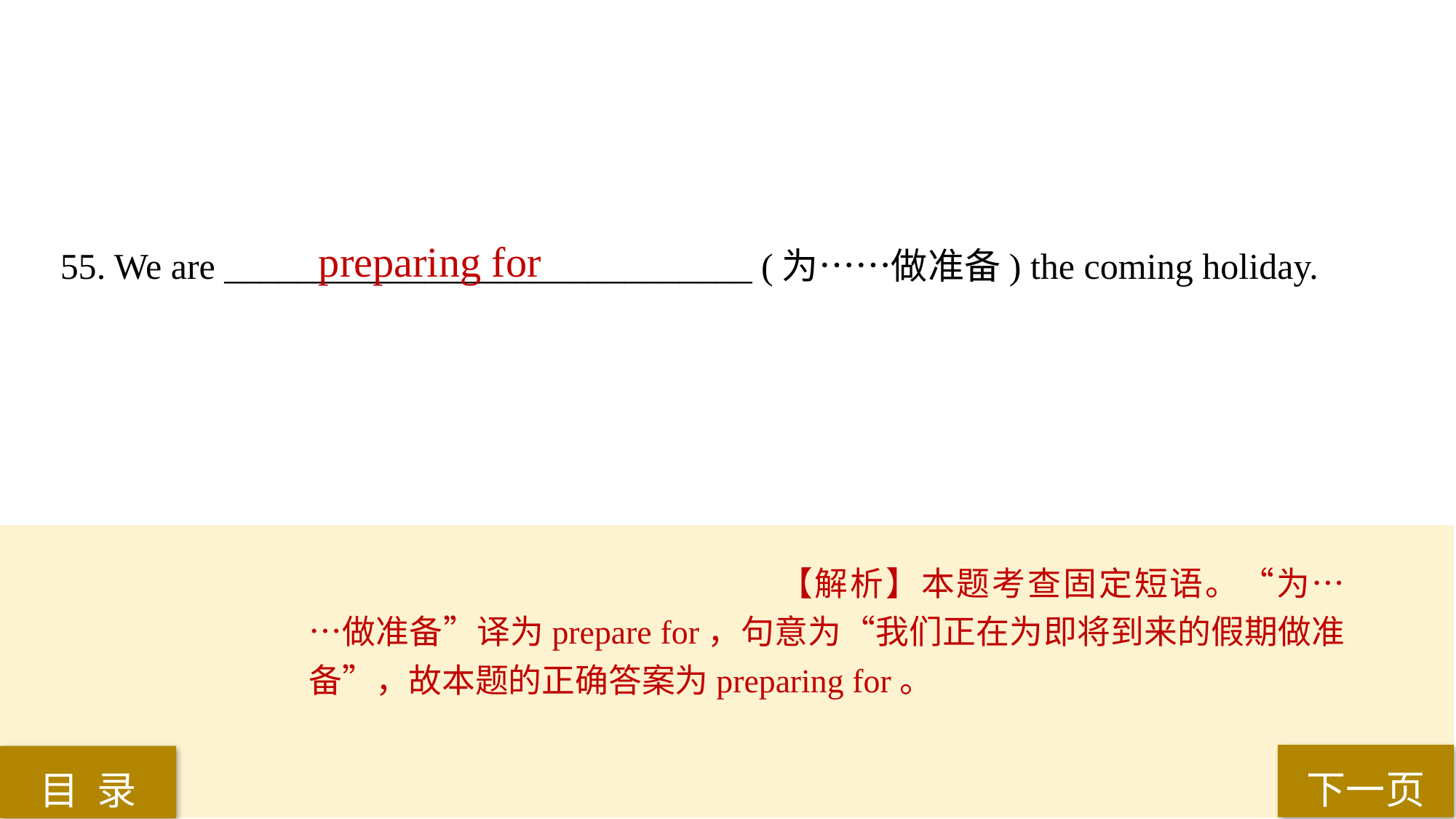

55. We are _____________________________ (为……做准备) the coming holiday.
preparing for
【解析】本题考查固定短语。“为……做准备”译为prepare for，句意为“我们正在为即将到来的假期做准备”，故本题的正确答案为preparing for。